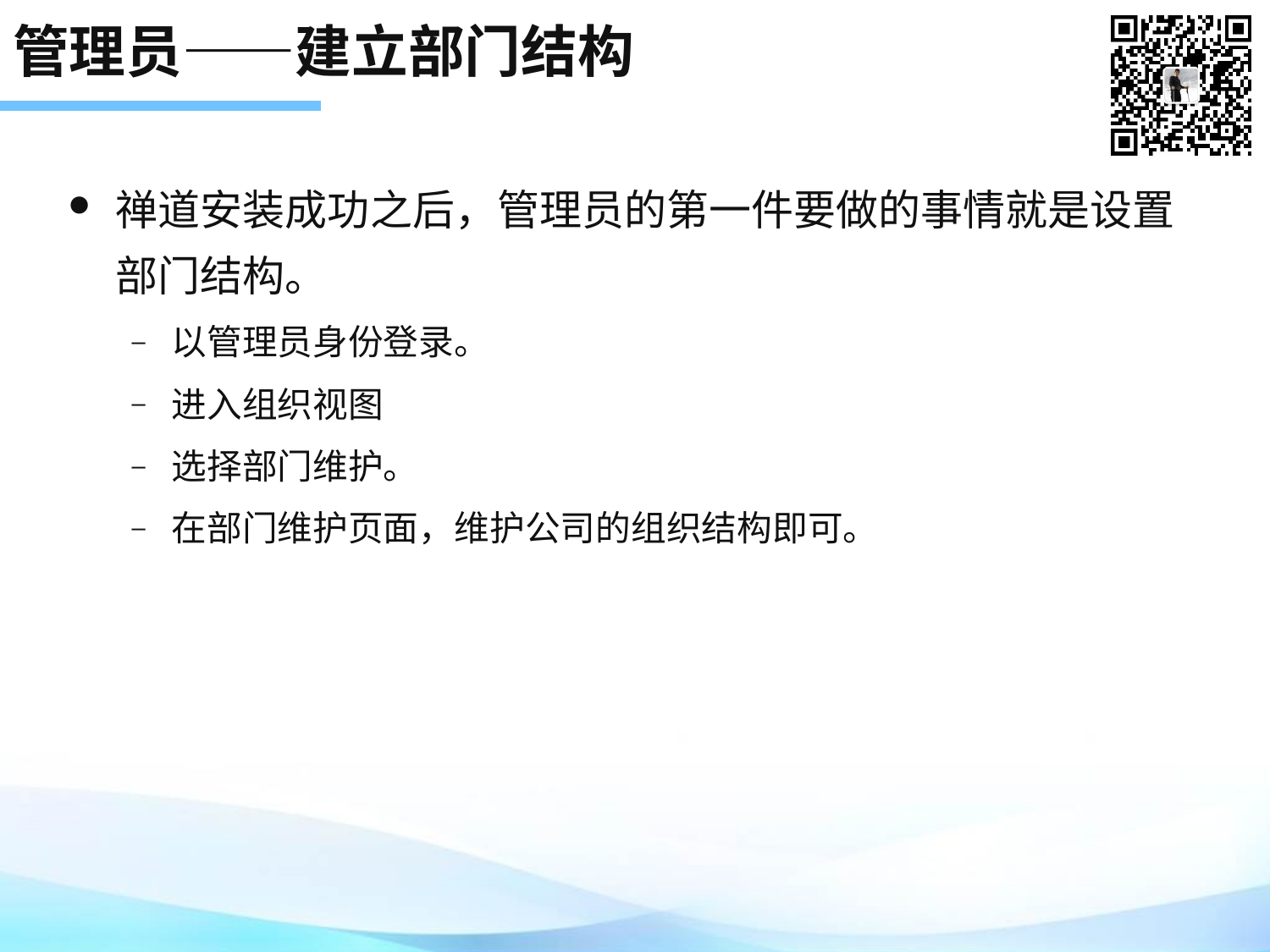

# 管理员——建立部门结构
禅道安装成功之后，管理员的第一件要做的事情就是设置部门结构。
以管理员身份登录。
进入组织视图
选择部门维护。
在部门维护页面，维护公司的组织结构即可。